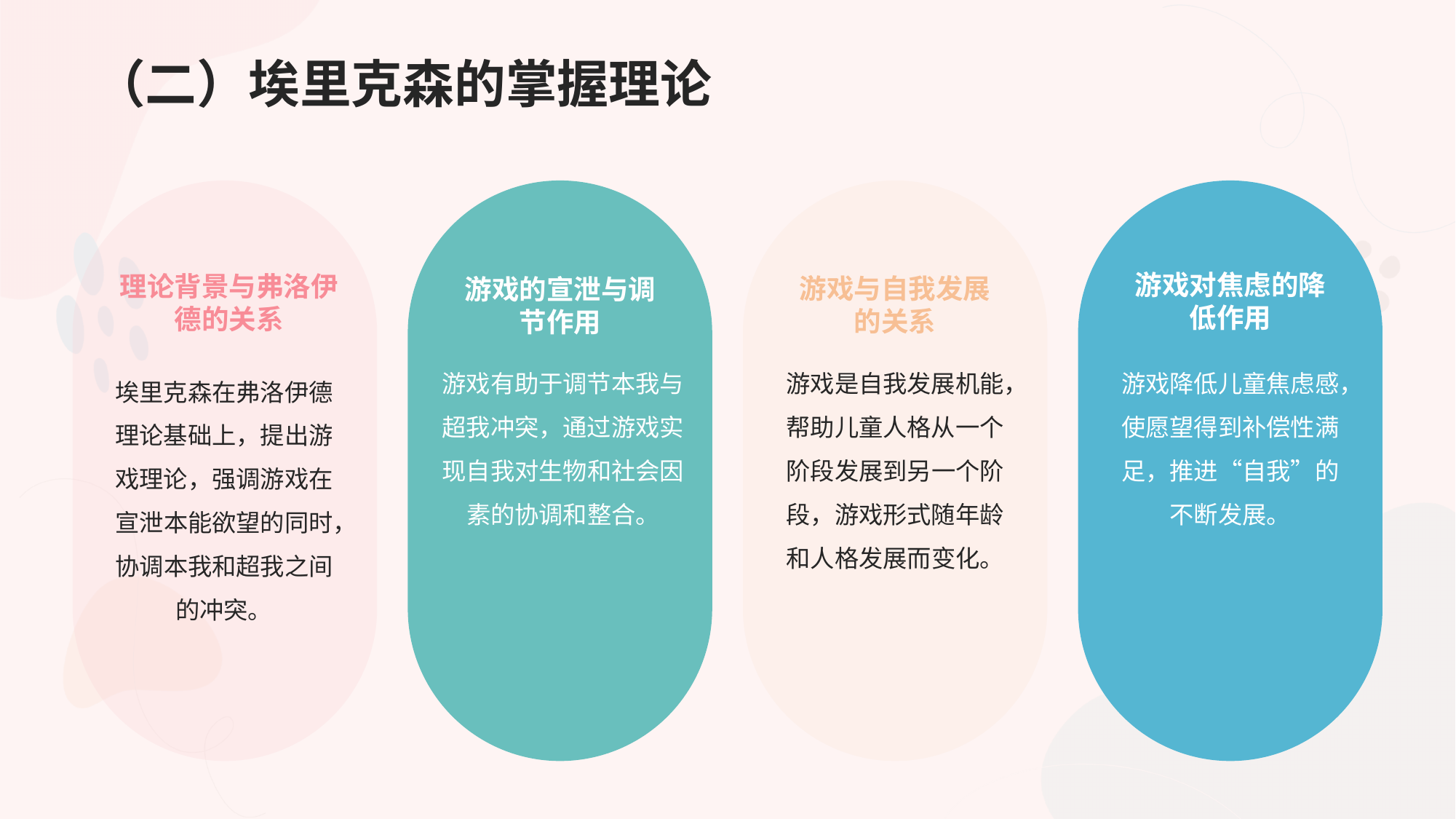

# （二）埃里克森的掌握理论

游戏的宣泄与调节作用
游戏与自我发展的关系
游戏对焦虑的降低作用
理论背景与弗洛伊德的关系
埃里克森在弗洛伊德理论基础上，提出游戏理论，强调游戏在宣泄本能欲望的同时，协调本我和超我之间的冲突。
游戏有助于调节本我与超我冲突，通过游戏实现自我对生物和社会因素的协调和整合。
游戏是自我发展机能，帮助儿童人格从一个阶段发展到另一个阶段，游戏形式随年龄和人格发展而变化。
游戏降低儿童焦虑感，使愿望得到补偿性满足，推进“自我”的不断发展。